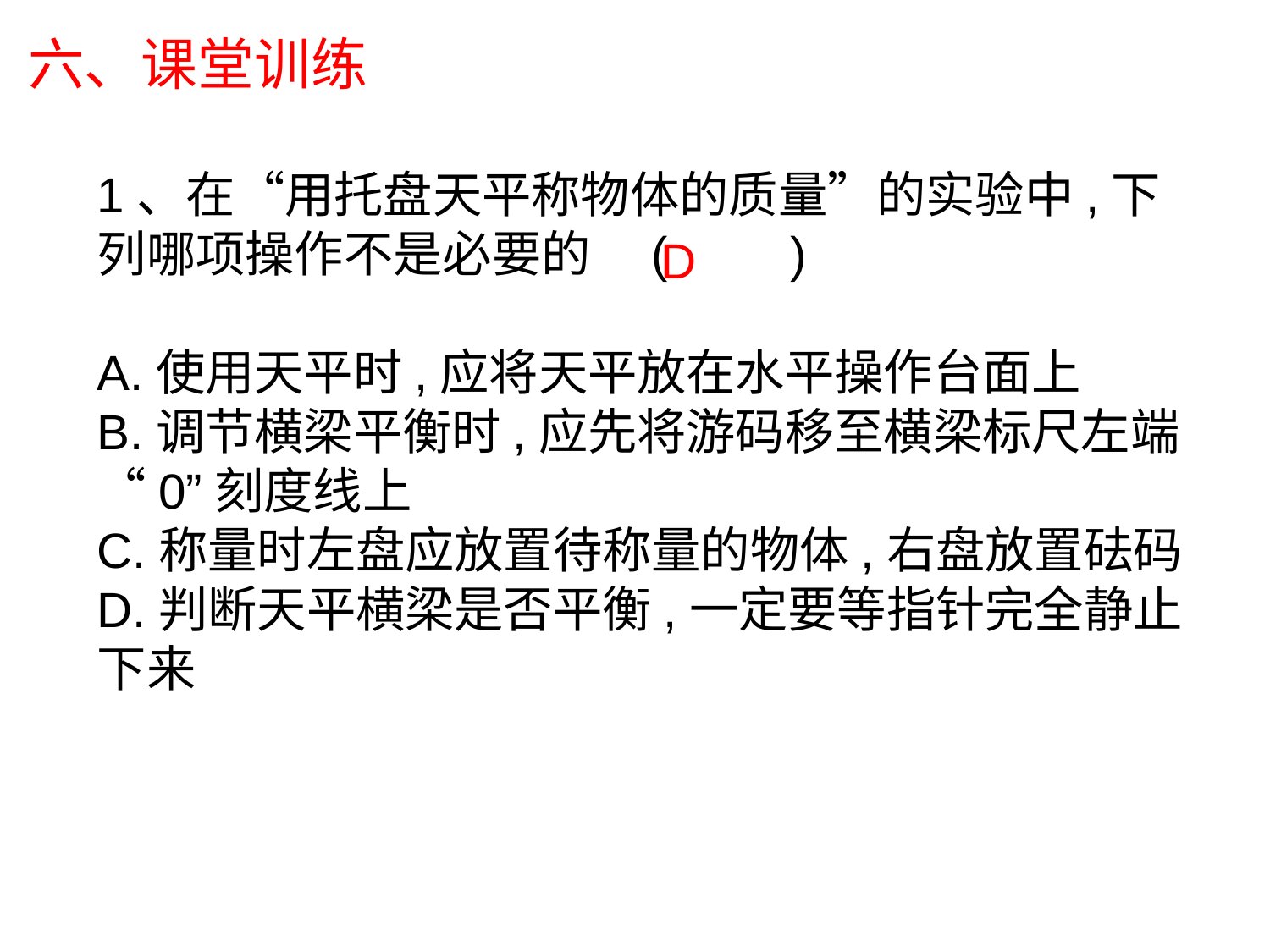

六、课堂训练
1、在“用托盘天平称物体的质量”的实验中,下列哪项操作不是必要的　(　　)

A.使用天平时,应将天平放在水平操作台面上
B.调节横梁平衡时,应先将游码移至横梁标尺左端“0”刻度线上
C.称量时左盘应放置待称量的物体,右盘放置砝码
D.判断天平横梁是否平衡,一定要等指针完全静止下来
D